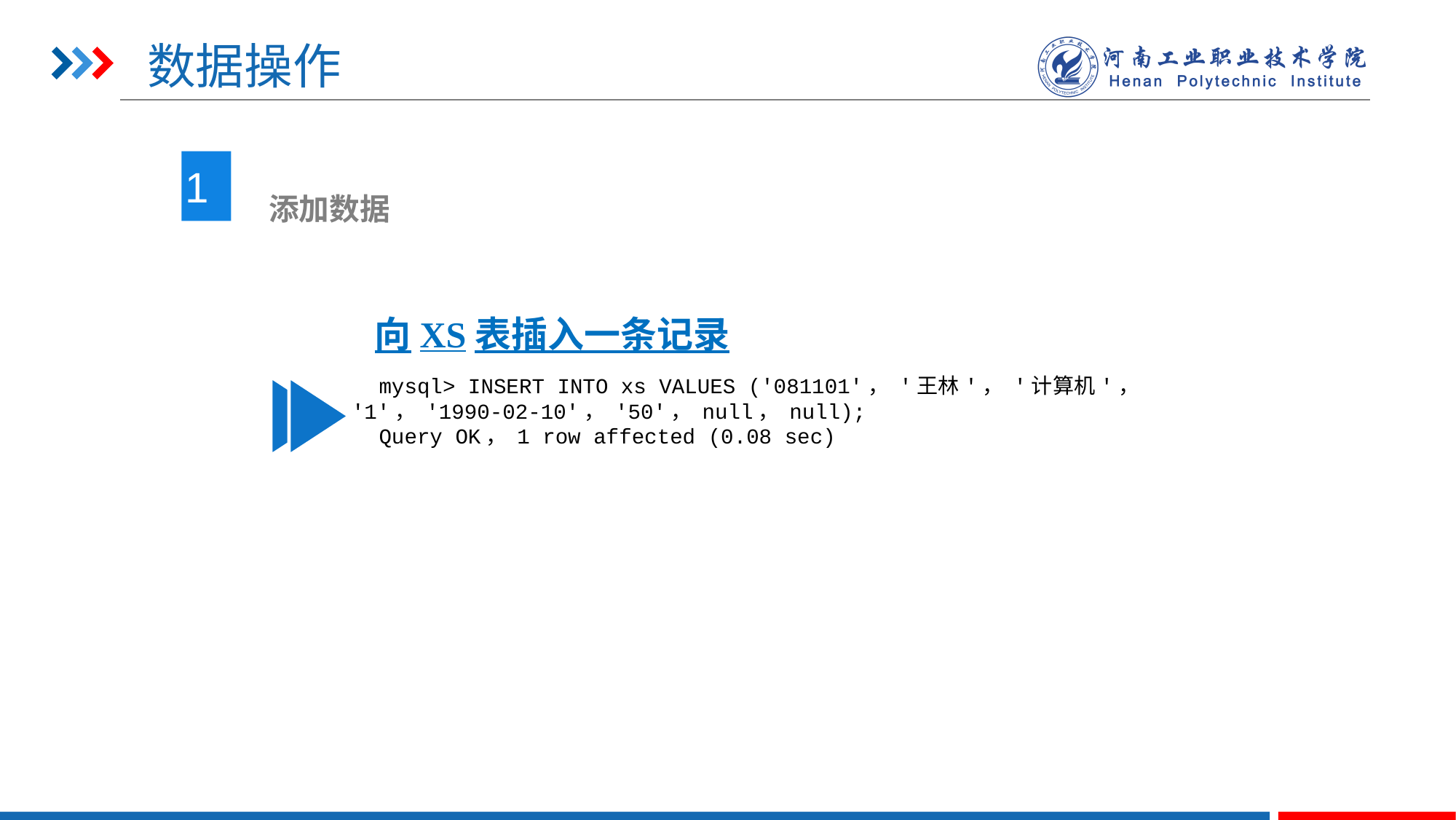

# 数据操作

1
  添加数据
向XS表插入一条记录

mysql> INSERT INTO xs VALUES ('081101'， '王林'， '计算机'， '1'， '1990-02-10'， '50'， null， null);
Query OK， 1 row affected (0.08 sec)